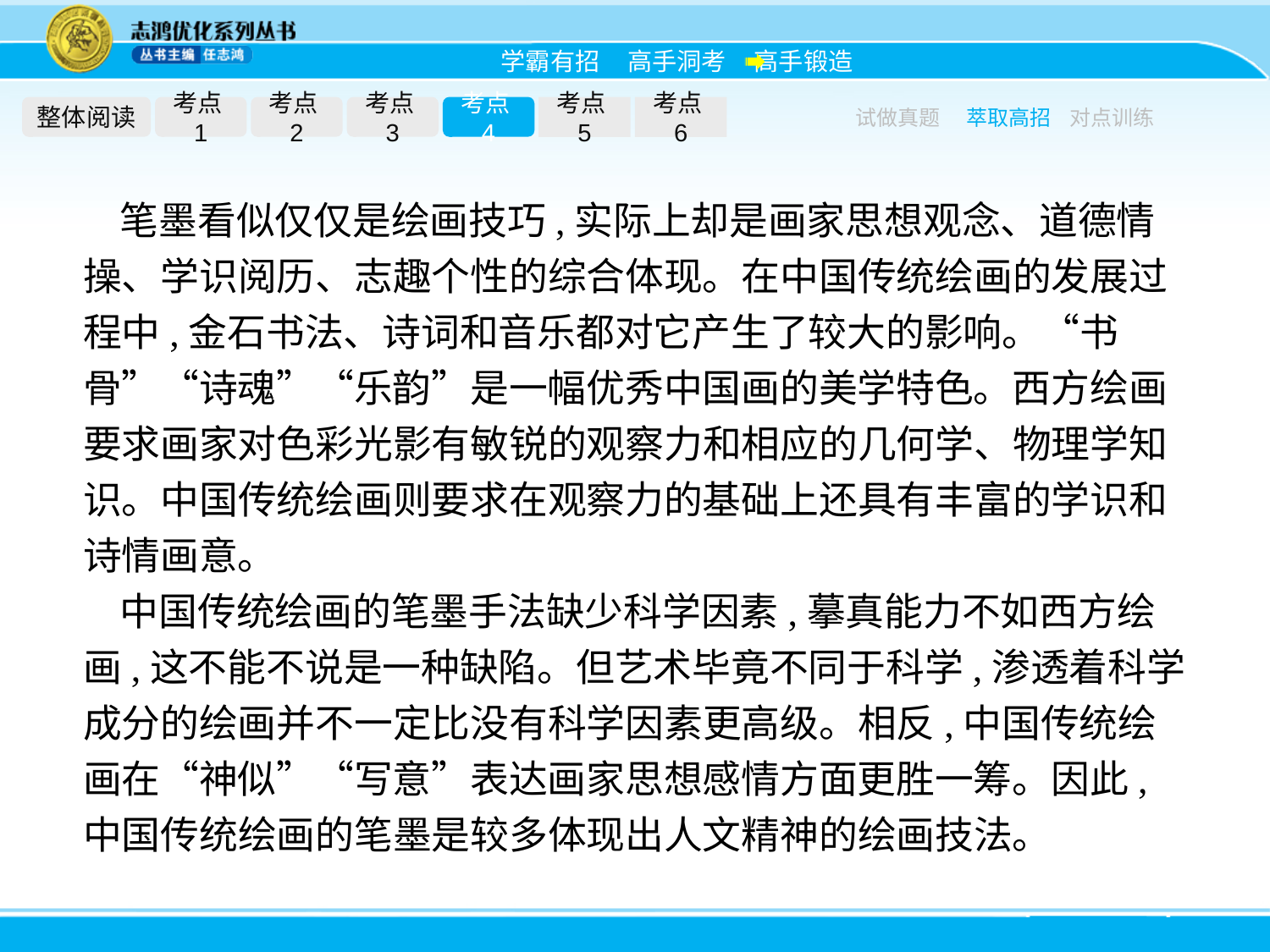

整体阅读
考点1
考点2
考点3
考点4
考点5
考点6
试做真题
萃取高招
对点训练
笔墨看似仅仅是绘画技巧,实际上却是画家思想观念、道德情操、学识阅历、志趣个性的综合体现。在中国传统绘画的发展过程中,金石书法、诗词和音乐都对它产生了较大的影响。“书骨”“诗魂”“乐韵”是一幅优秀中国画的美学特色。西方绘画要求画家对色彩光影有敏锐的观察力和相应的几何学、物理学知识。中国传统绘画则要求在观察力的基础上还具有丰富的学识和诗情画意。
中国传统绘画的笔墨手法缺少科学因素,摹真能力不如西方绘画,这不能不说是一种缺陷。但艺术毕竟不同于科学,渗透着科学成分的绘画并不一定比没有科学因素更高级。相反,中国传统绘画在“神似”“写意”表达画家思想感情方面更胜一筹。因此,中国传统绘画的笔墨是较多体现出人文精神的绘画技法。